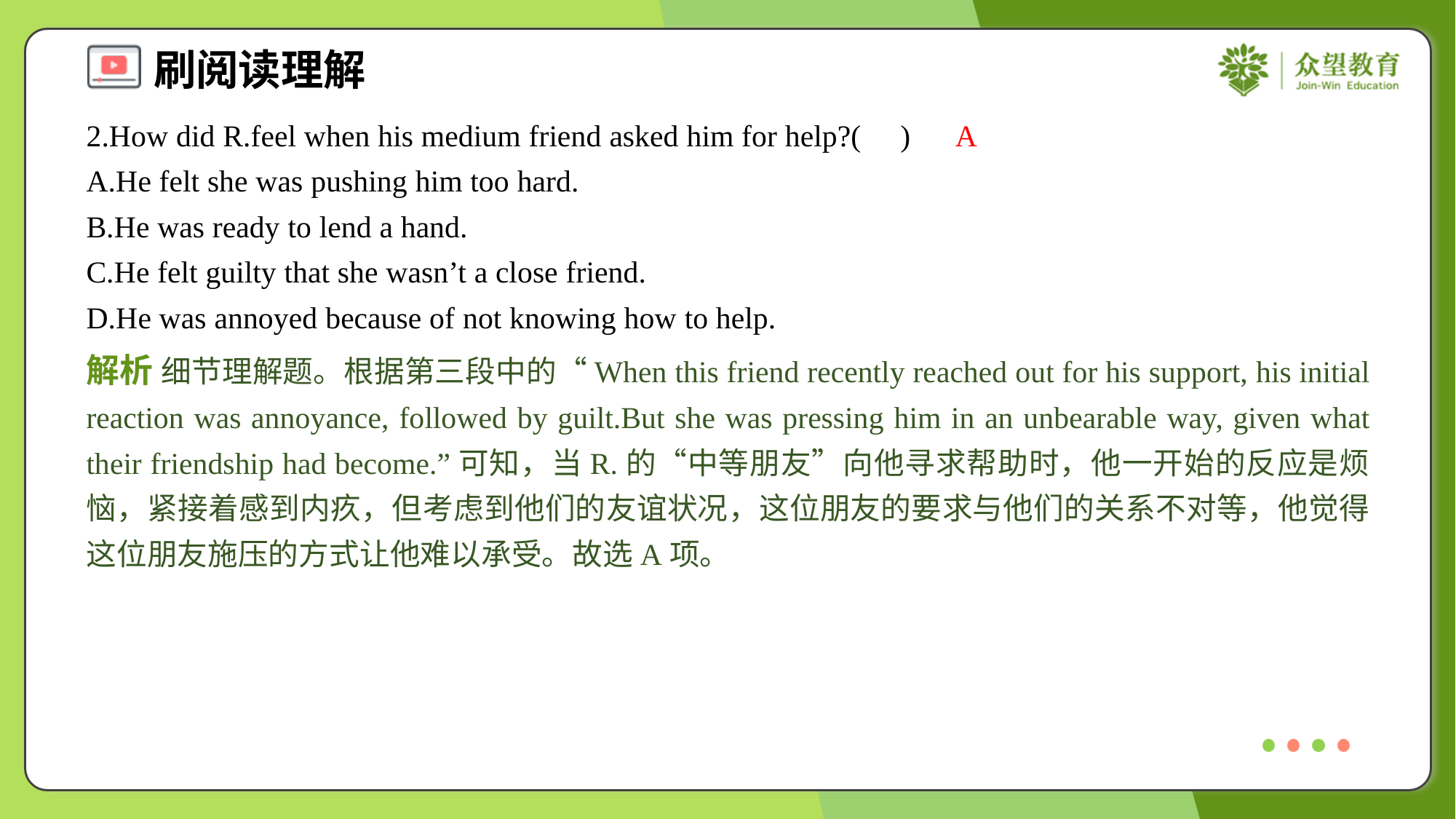

2.How did R.feel when his medium friend asked him for help?(     )
A
A.He felt she was pushing him too hard.
B.He was ready to lend a hand.
C.He felt guilty that she wasn’t a close friend.
D.He was annoyed because of not knowing how to help.
解析 细节理解题。根据第三段中的“When this friend recently reached out for his support, his initial reaction was annoyance, followed by guilt.But she was pressing him in an unbearable way, given what their friendship had become.”可知，当R.的“中等朋友”向他寻求帮助时，他一开始的反应是烦恼，紧接着感到内疚，但考虑到他们的友谊状况，这位朋友的要求与他们的关系不对等，他觉得这位朋友施压的方式让他难以承受。故选A项。